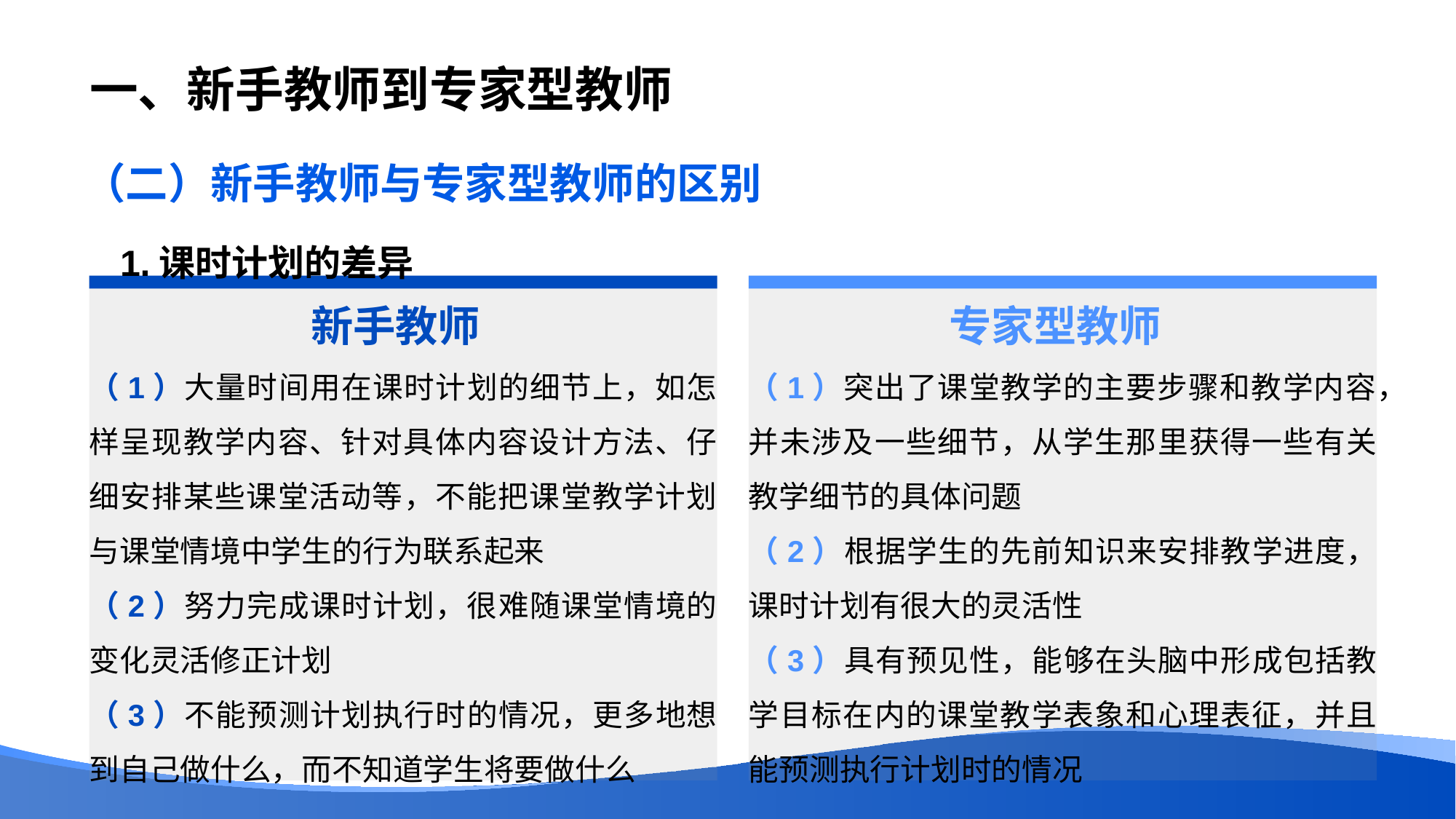

# 一、新手教师到专家型教师
（二）新手教师与专家型教师的区别
1.课时计划的差异

新手教师
专家型教师
（1）突出了课堂教学的主要步骤和教学内容，并未涉及一些细节，从学生那里获得一些有关教学细节的具体问题
（2）根据学生的先前知识来安排教学进度，课时计划有很大的灵活性
（3）具有预见性，能够在头脑中形成包括教学目标在内的课堂教学表象和心理表征，并且能预测执行计划时的情况
（1）大量时间用在课时计划的细节上，如怎样呈现教学内容、针对具体内容设计方法、仔细安排某些课堂活动等，不能把课堂教学计划与课堂情境中学生的行为联系起来
（2）努力完成课时计划，很难随课堂情境的变化灵活修正计划
（3）不能预测计划执行时的情况，更多地想到自己做什么，而不知道学生将要做什么